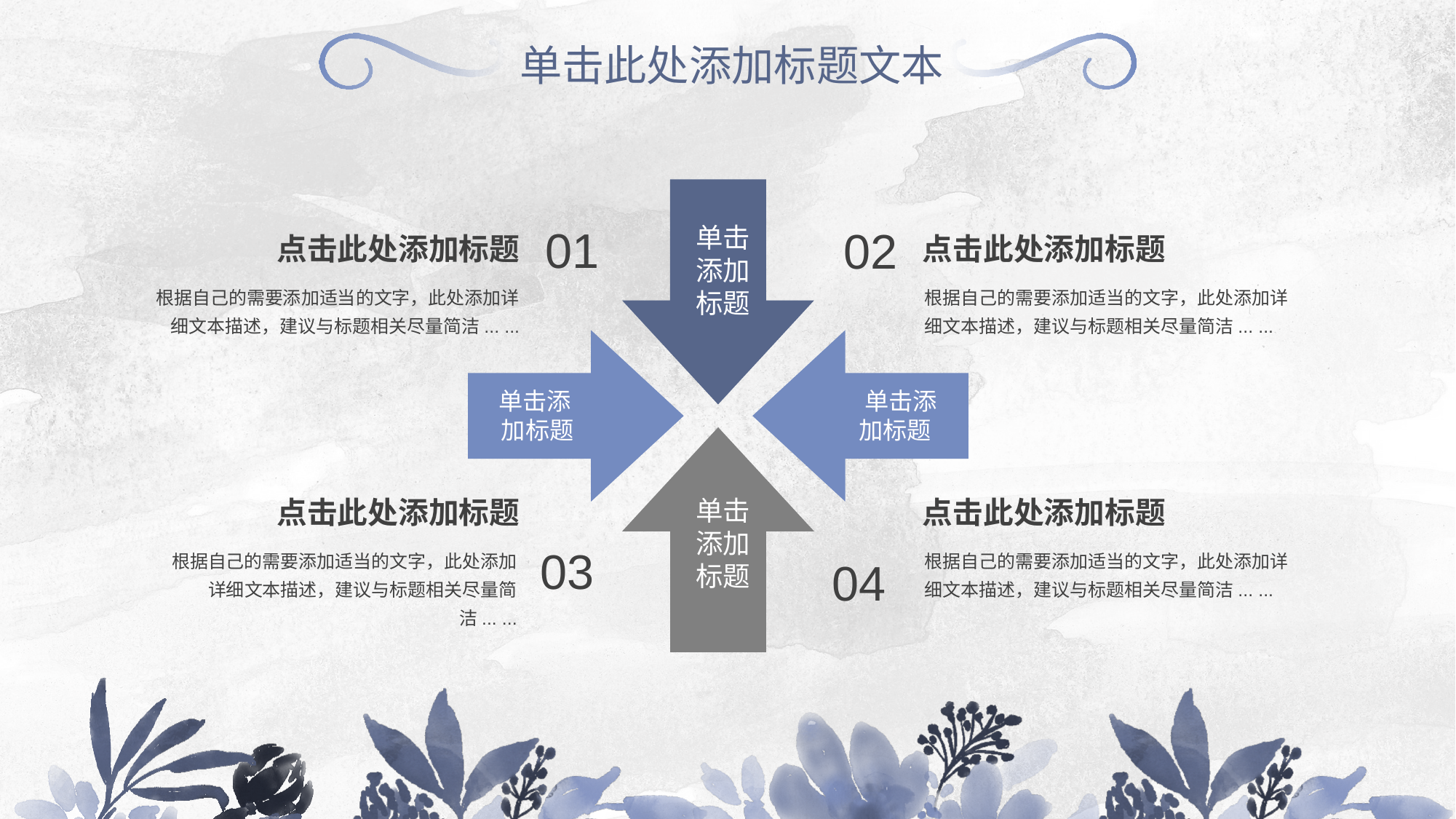

单击此处添加标题文本

01
  单击
  添加
  标题
02
点击此处添加标题
根据自己的需要添加适当的文字，此处添加详细文本描述，建议与标题相关尽量简洁... ...
点击此处添加标题
根据自己的需要添加适当的文字，此处添加详细文本描述，建议与标题相关尽量简洁... ...

 单击添    加标题
 单击添加标题

点击此处添加标题
根据自己的需要添加适当的文字，此处添加详细文本描述，建议与标题相关尽量简洁... ...
点击此处添加标题
根据自己的需要添加适当的文字，此处添加详细文本描述，建议与标题相关尽量简洁... ...
  单击
  添加
  标题
03
04